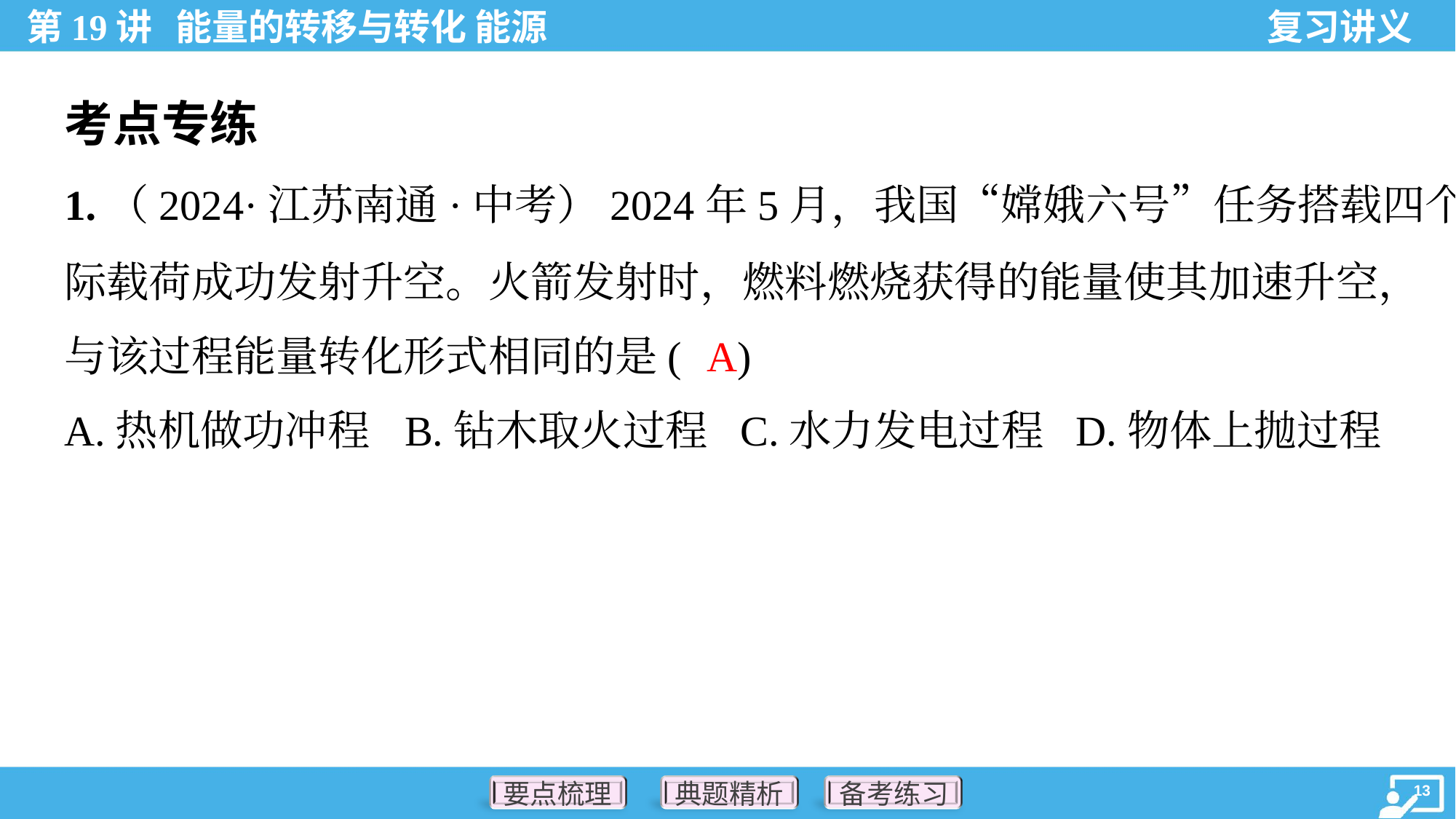

考点专练
1.（2024·江苏南通·中考）2024年5月，我国“嫦娥六号”任务搭载四个国
际载荷成功发射升空。火箭发射时，燃料燃烧获得的能量使其加速升空，
与该过程能量转化形式相同的是(     )
A
A.热机做功冲程	B.钻木取火过程	C.水力发电过程	D.物体上抛过程